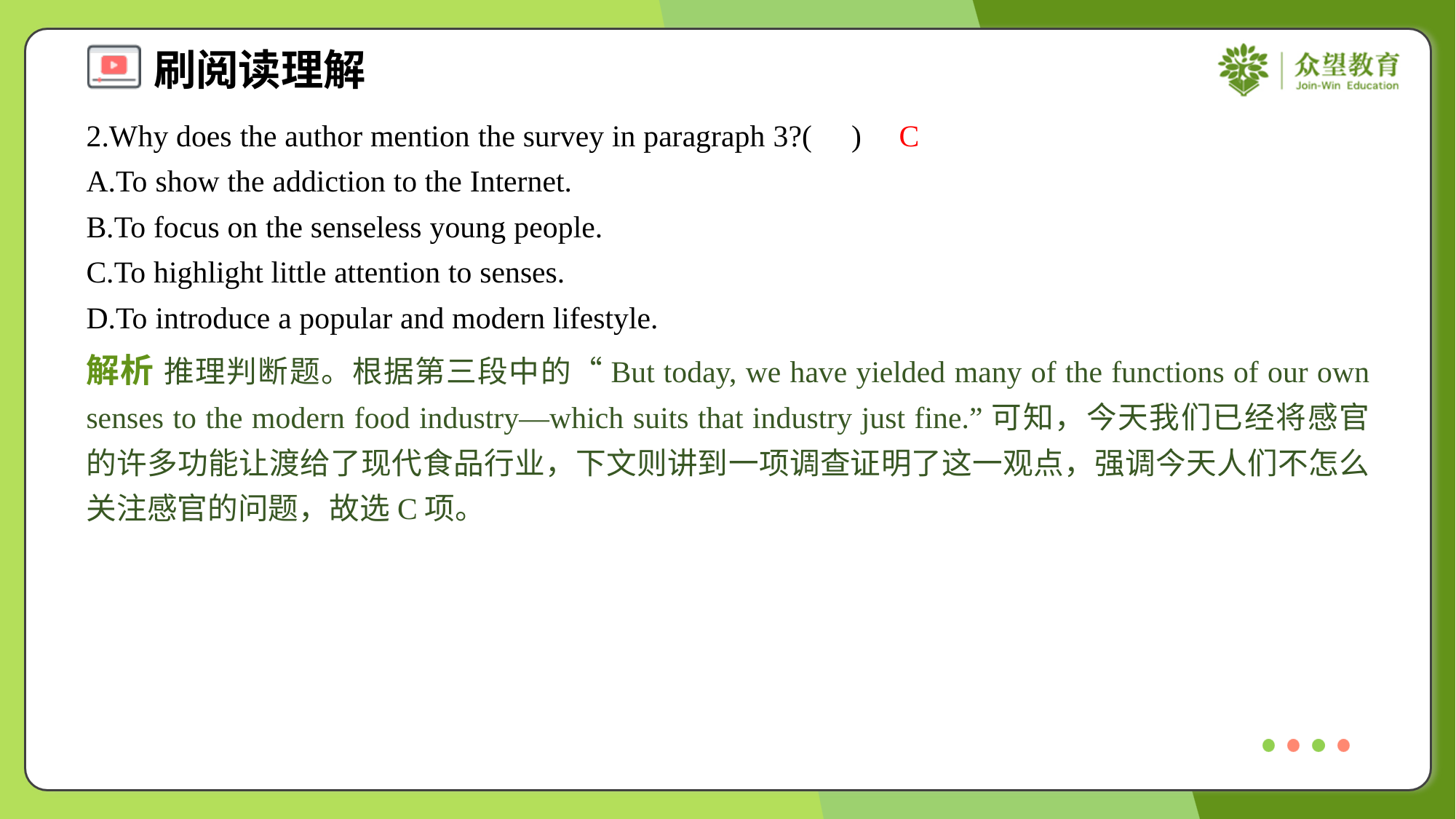

2.Why does the author mention the survey in paragraph 3?(     )
C
A.To show the addiction to the Internet.
B.To focus on the senseless young people.
C.To highlight little attention to senses.
D.To introduce a popular and modern lifestyle.
解析 推理判断题。根据第三段中的“But today, we have yielded many of the functions of our own senses to the modern food industry—which suits that industry just fine.”可知，今天我们已经将感官的许多功能让渡给了现代食品行业，下文则讲到一项调查证明了这一观点，强调今天人们不怎么关注感官的问题，故选C项。